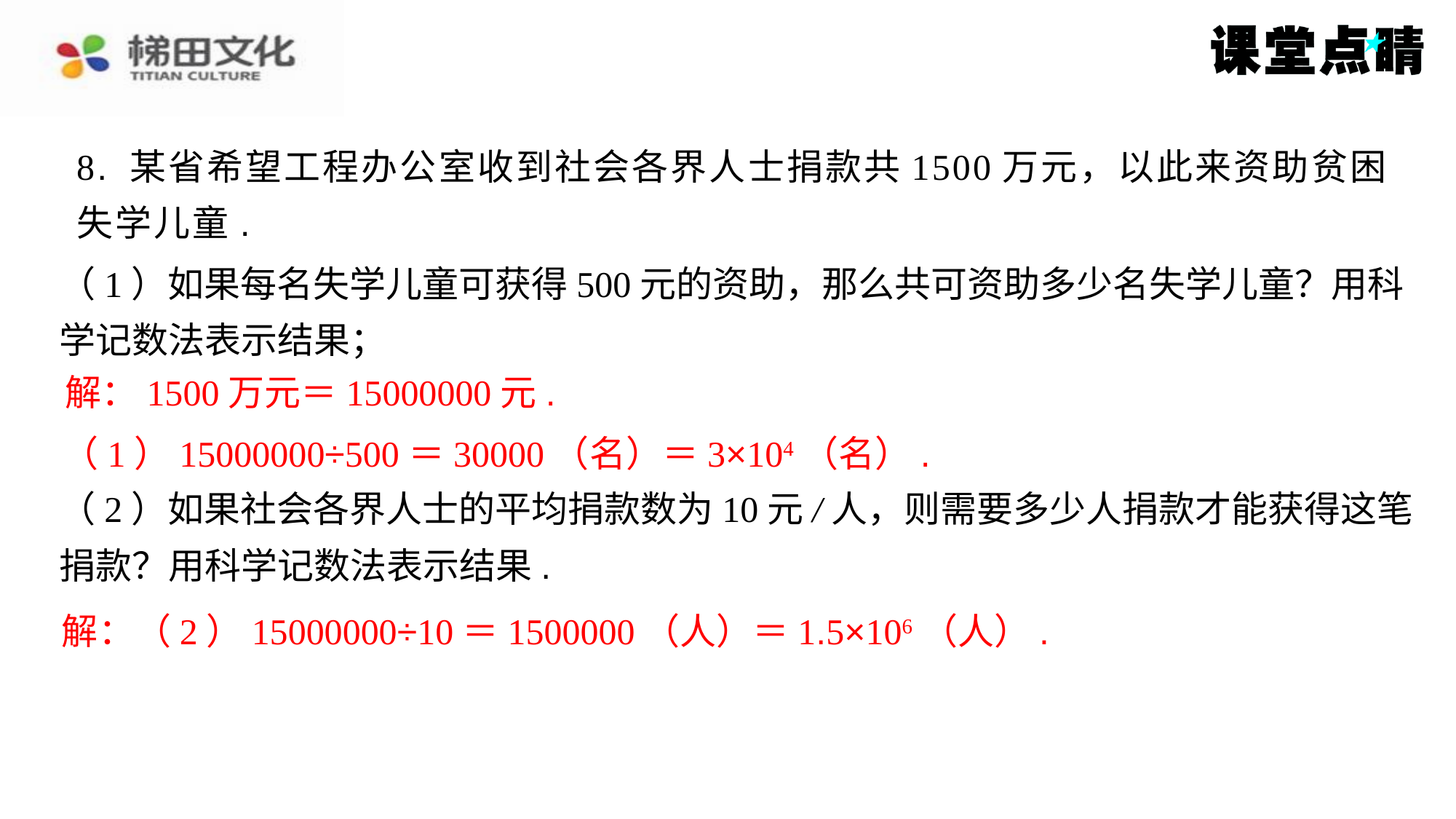

8. 某省希望工程办公室收到社会各界人士捐款共1500万元，以此来资助贫困
失学儿童.
（1）如果每名失学儿童可获得500元的资助，那么共可资助多少名失学儿童？用科
学记数法表示结果；
（1）15000000÷500＝30000（名）＝3×104（名）.

（2）如果社会各界人士的平均捐款数为10元/人，则需要多少人捐款才能获得这笔
捐款？用科学记数法表示结果.
解：1500万元＝15000000元.
（2）15000000÷10＝1500000（人）＝1.5×106（人）.
解：1500万元＝15000000元.
（1）15000000÷500＝30000（名）＝3×104（名）.
解：（2）15000000÷10＝1500000（人）＝1.5×106（人）.